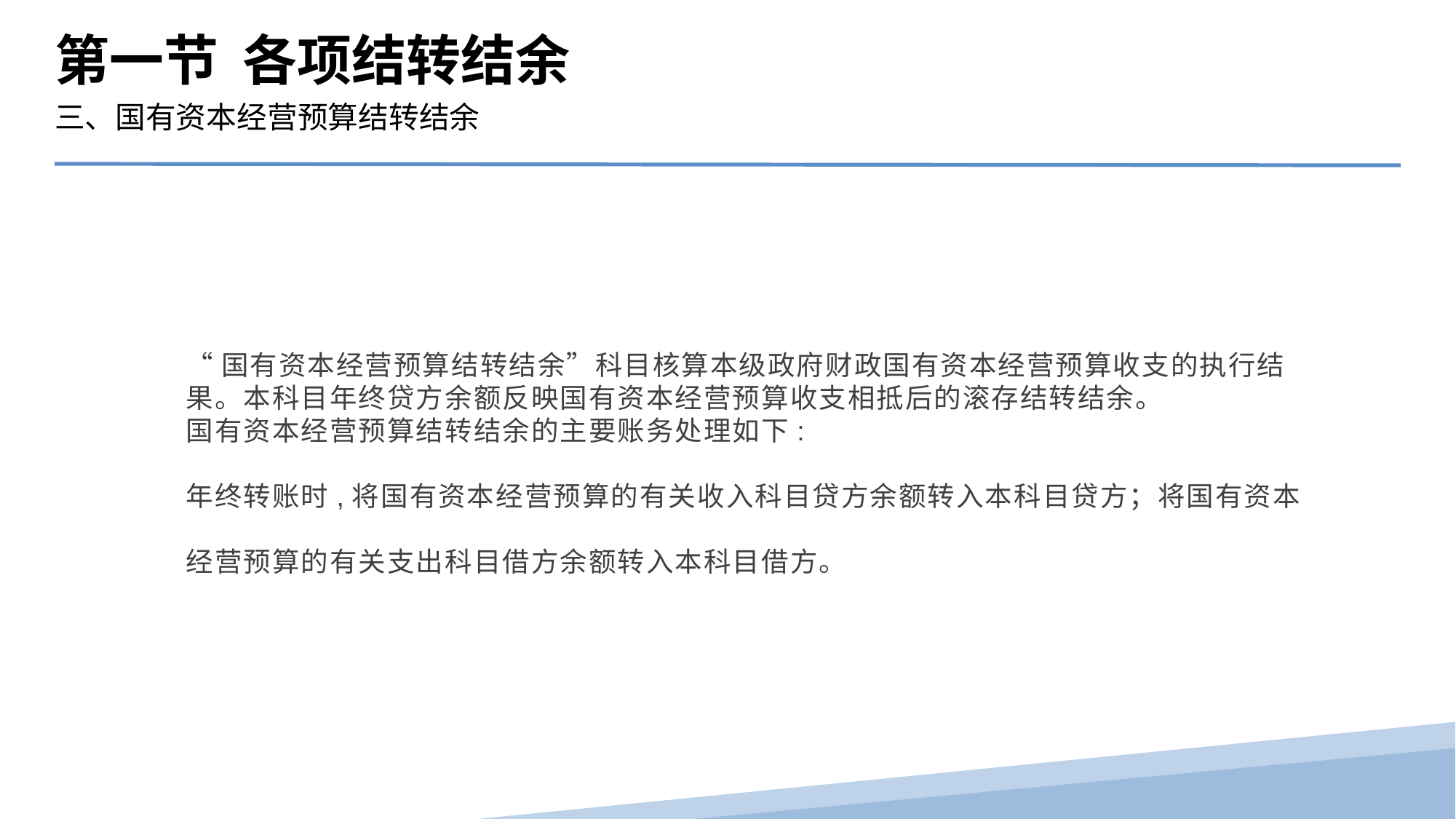

第一节  各项结转结余
三、国有资本经营预算结转结余
“国有资本经营预算结转结余”科目核算本级政府财政国有资本经营预算收支的执行结果。本科目年终贷方余额反映国有资本经营预算收支相抵后的滚存结转结余。
国有资本经营预算结转结余的主要账务处理如下:
年终转账时,将国有资本经营预算的有关收入科目贷方余额转入本科目贷方；将国有资本经营预算的有关支出科目借方余额转入本科目借方。